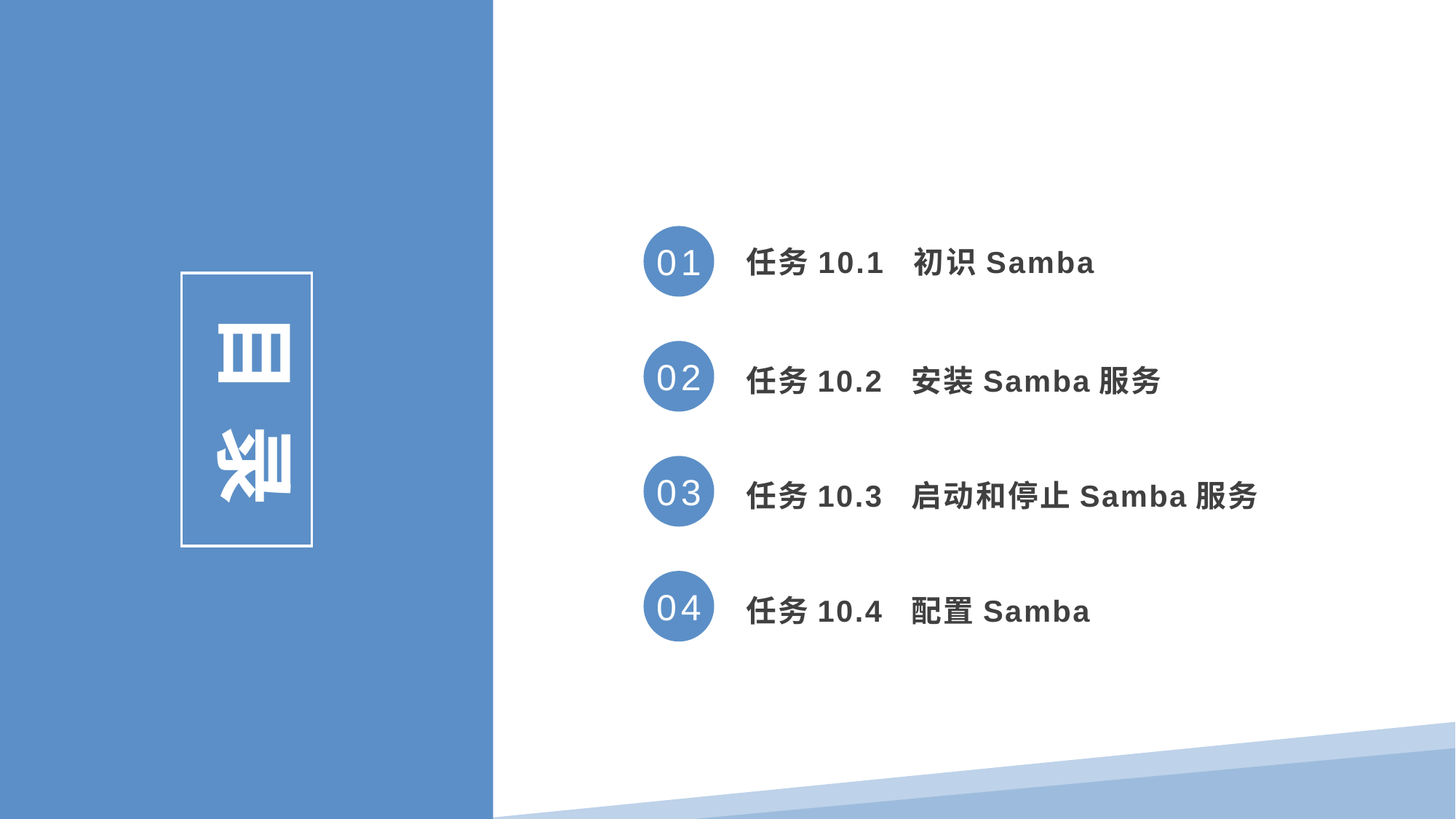

任务10.1  初识Samba

01
目 录

任务10.2  安装Samba服务

02
任务10.3  启动和停止Samba服务

03
任务10.4  配置Samba

04